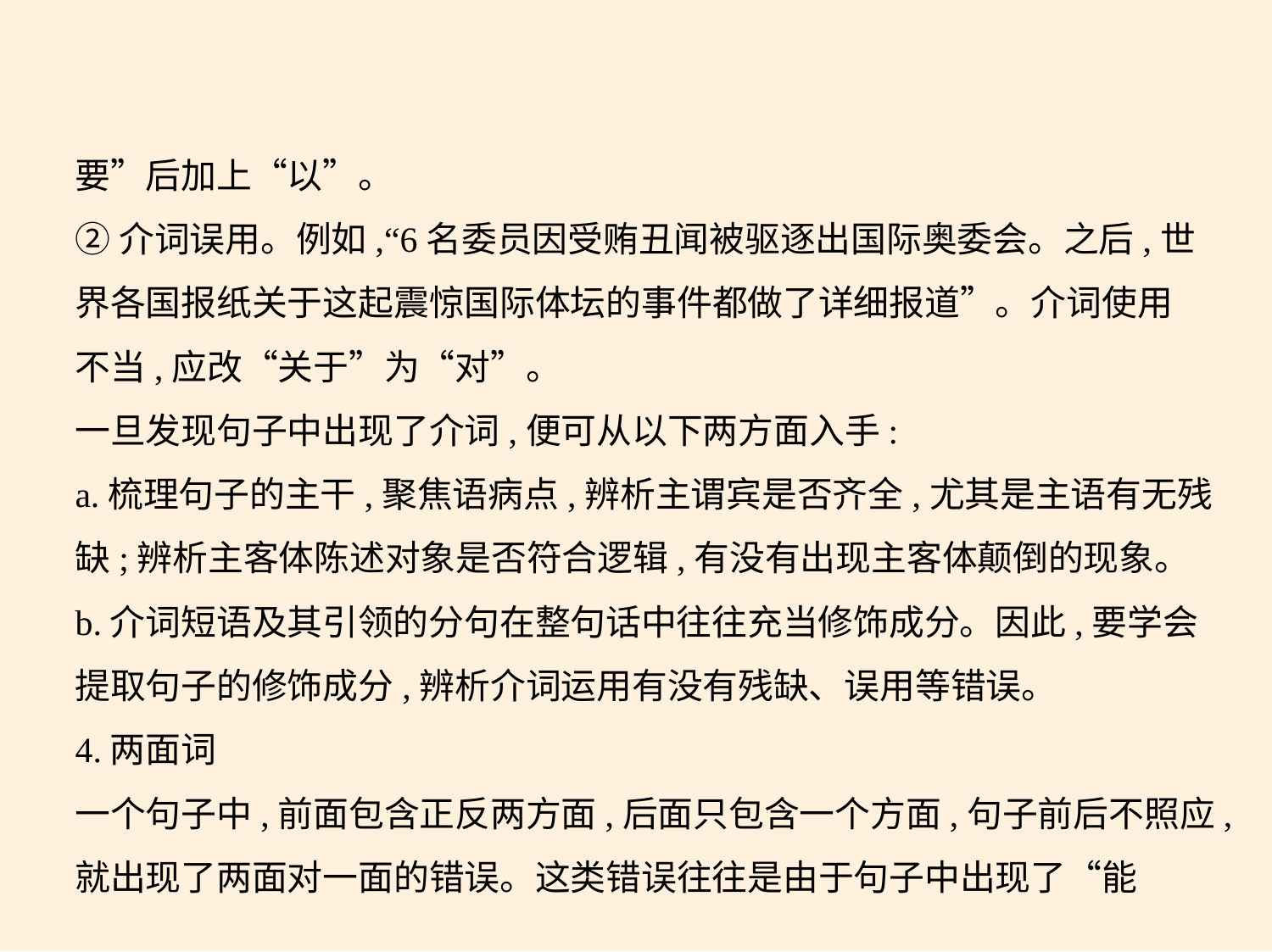

要”后加上“以”。
②介词误用。例如,“6名委员因受贿丑闻被驱逐出国际奥委会。之后,世
界各国报纸关于这起震惊国际体坛的事件都做了详细报道”。介词使用
不当,应改“关于”为“对”。
一旦发现句子中出现了介词,便可从以下两方面入手:
a.梳理句子的主干,聚焦语病点,辨析主谓宾是否齐全,尤其是主语有无残
缺;辨析主客体陈述对象是否符合逻辑,有没有出现主客体颠倒的现象。
b.介词短语及其引领的分句在整句话中往往充当修饰成分。因此,要学会
提取句子的修饰成分,辨析介词运用有没有残缺、误用等错误。
4.两面词
一个句子中,前面包含正反两方面,后面只包含一个方面,句子前后不照应,
就出现了两面对一面的错误。这类错误往往是由于句子中出现了“能